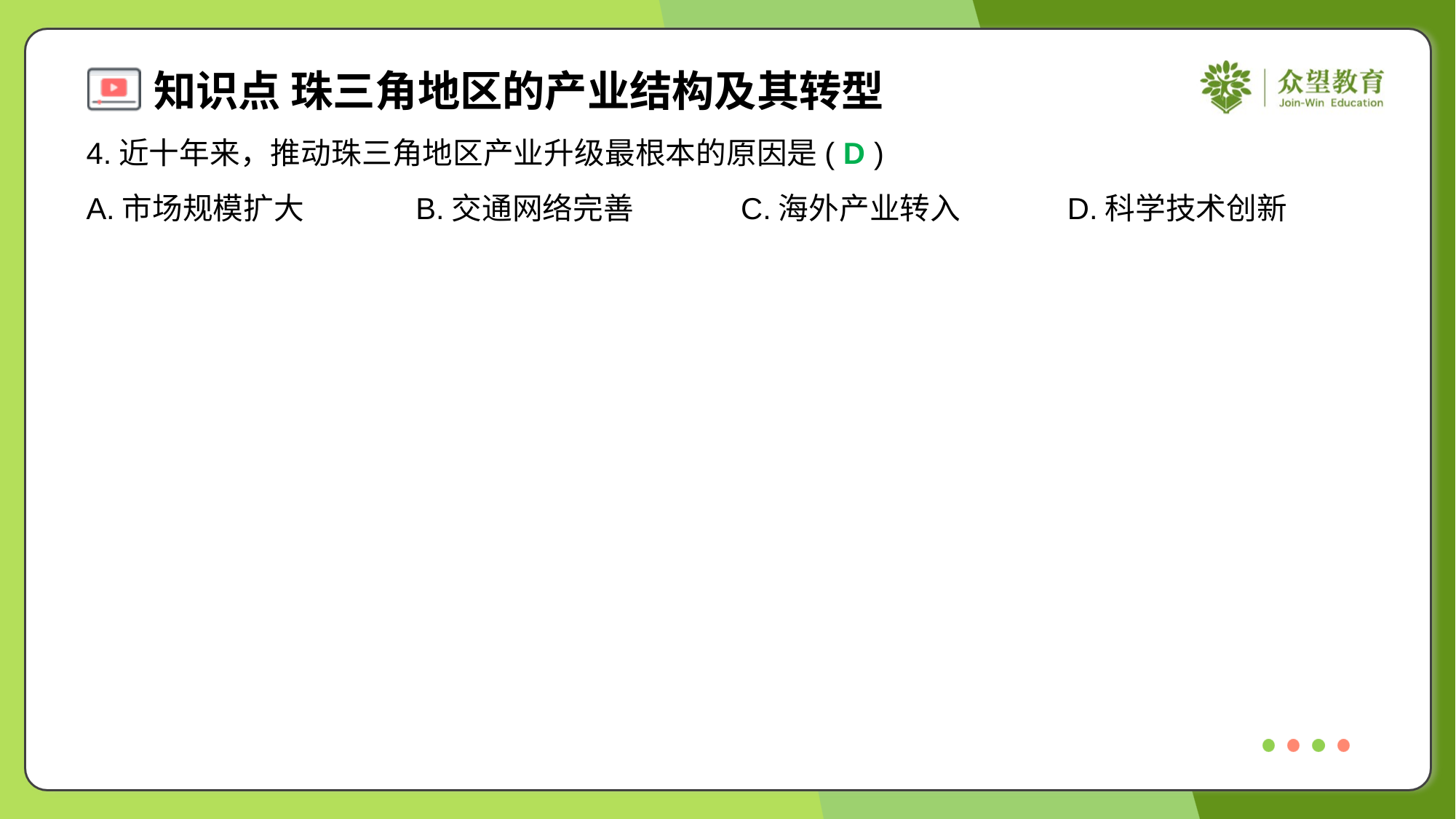

4.近十年来，推动珠三角地区产业升级最根本的原因是(     )
D
A.市场规模扩大	B.交通网络完善	C.海外产业转入	D.科学技术创新